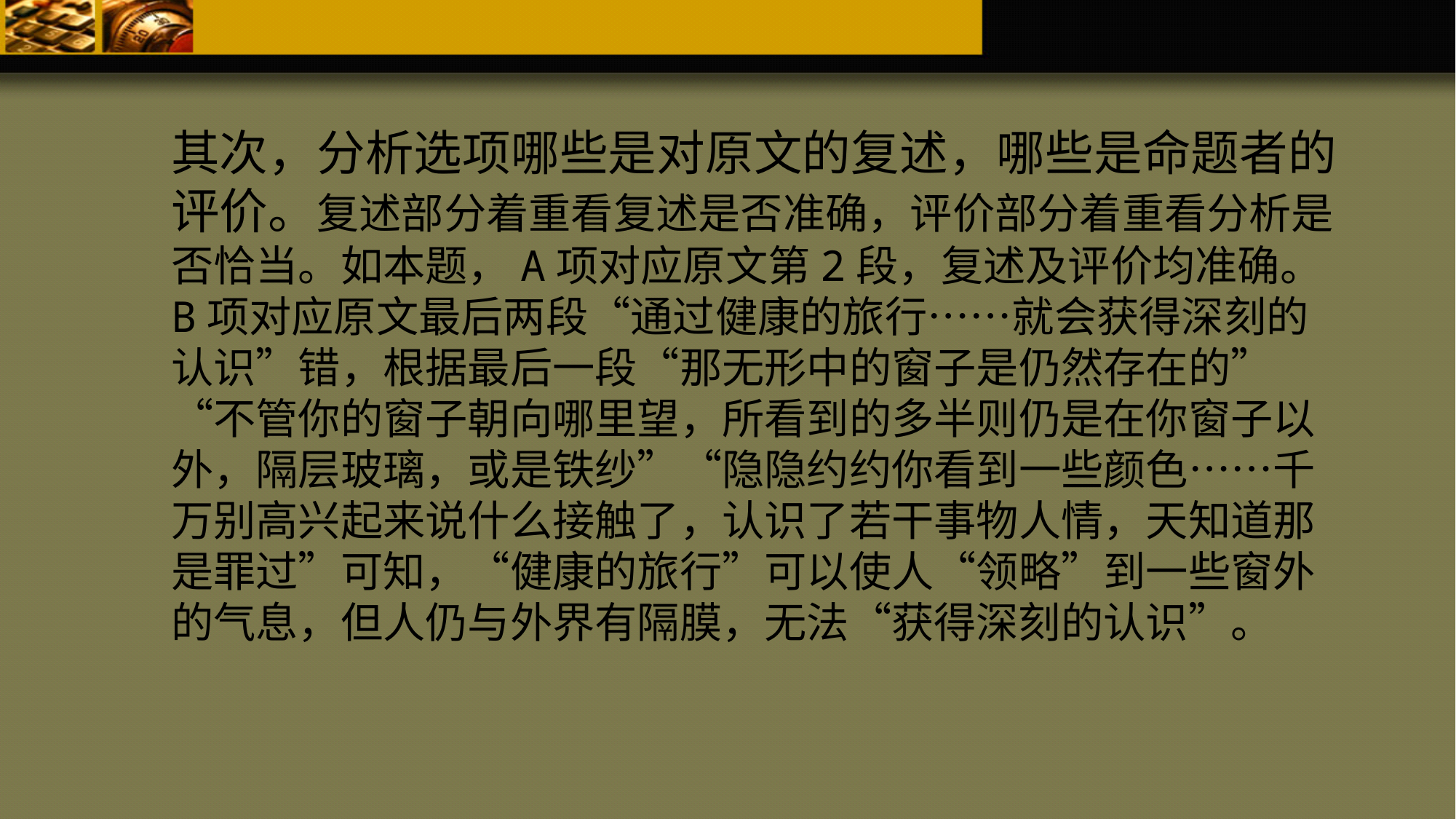

其次，分析选项哪些是对原文的复述，哪些是命题者的评价。复述部分着重看复述是否准确，评价部分着重看分析是否恰当。如本题，A项对应原文第2段，复述及评价均准确。B项对应原文最后两段“通过健康的旅行……就会获得深刻的认识”错，根据最后一段“那无形中的窗子是仍然存在的”“不管你的窗子朝向哪里望，所看到的多半则仍是在你窗子以外，隔层玻璃，或是铁纱”“隐隐约约你看到一些颜色……千万别高兴起来说什么接触了，认识了若干事物人情，天知道那是罪过”可知，“健康的旅行”可以使人“领略”到一些窗外的气息，但人仍与外界有隔膜，无法“获得深刻的认识”。